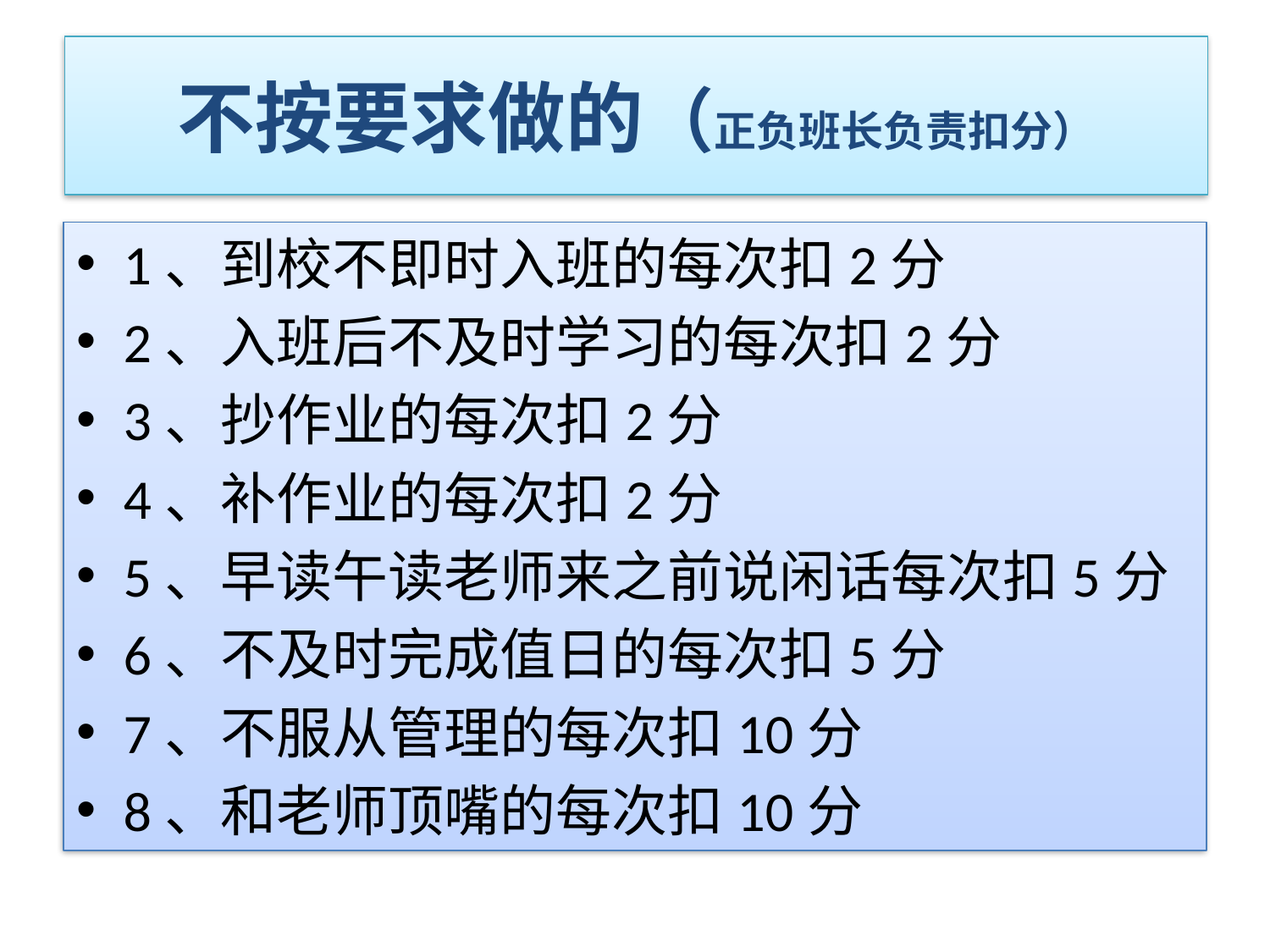

# 不按要求做的（正负班长负责扣分）
1、到校不即时入班的每次扣2分
2、入班后不及时学习的每次扣2分
3、抄作业的每次扣2分
4、补作业的每次扣2分
5、早读午读老师来之前说闲话每次扣5分
6、不及时完成值日的每次扣5分
7、不服从管理的每次扣10分
8、和老师顶嘴的每次扣10分